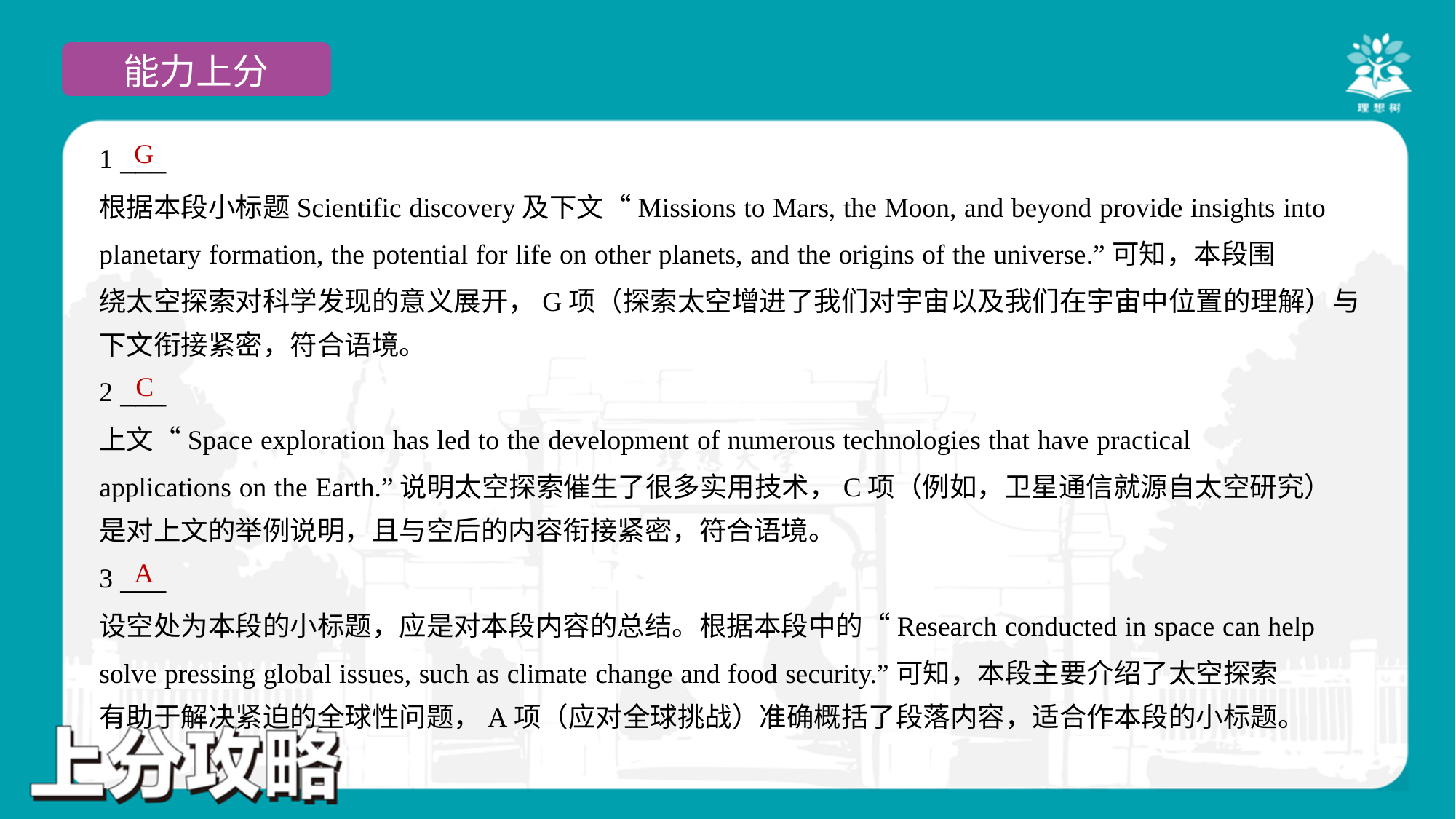

G
1 ___
根据本段小标题Scientific discovery及下文“Missions to Mars, the Moon, and beyond provide insights into
planetary formation, the potential for life on other planets, and the origins of the universe.”可知，本段围
绕太空探索对科学发现的意义展开，G项（探索太空增进了我们对宇宙以及我们在宇宙中位置的理解）与
下文衔接紧密，符合语境。
C
2 ___
上文“Space exploration has led to the development of numerous technologies that have practical
applications on the Earth.”说明太空探索催生了很多实用技术，C项（例如，卫星通信就源自太空研究）
是对上文的举例说明，且与空后的内容衔接紧密，符合语境。
A
3 ___
设空处为本段的小标题，应是对本段内容的总结。根据本段中的“Research conducted in space can help
solve pressing global issues, such as climate change and food security.”可知，本段主要介绍了太空探索
有助于解决紧迫的全球性问题，A项（应对全球挑战）准确概括了段落内容，适合作本段的小标题。